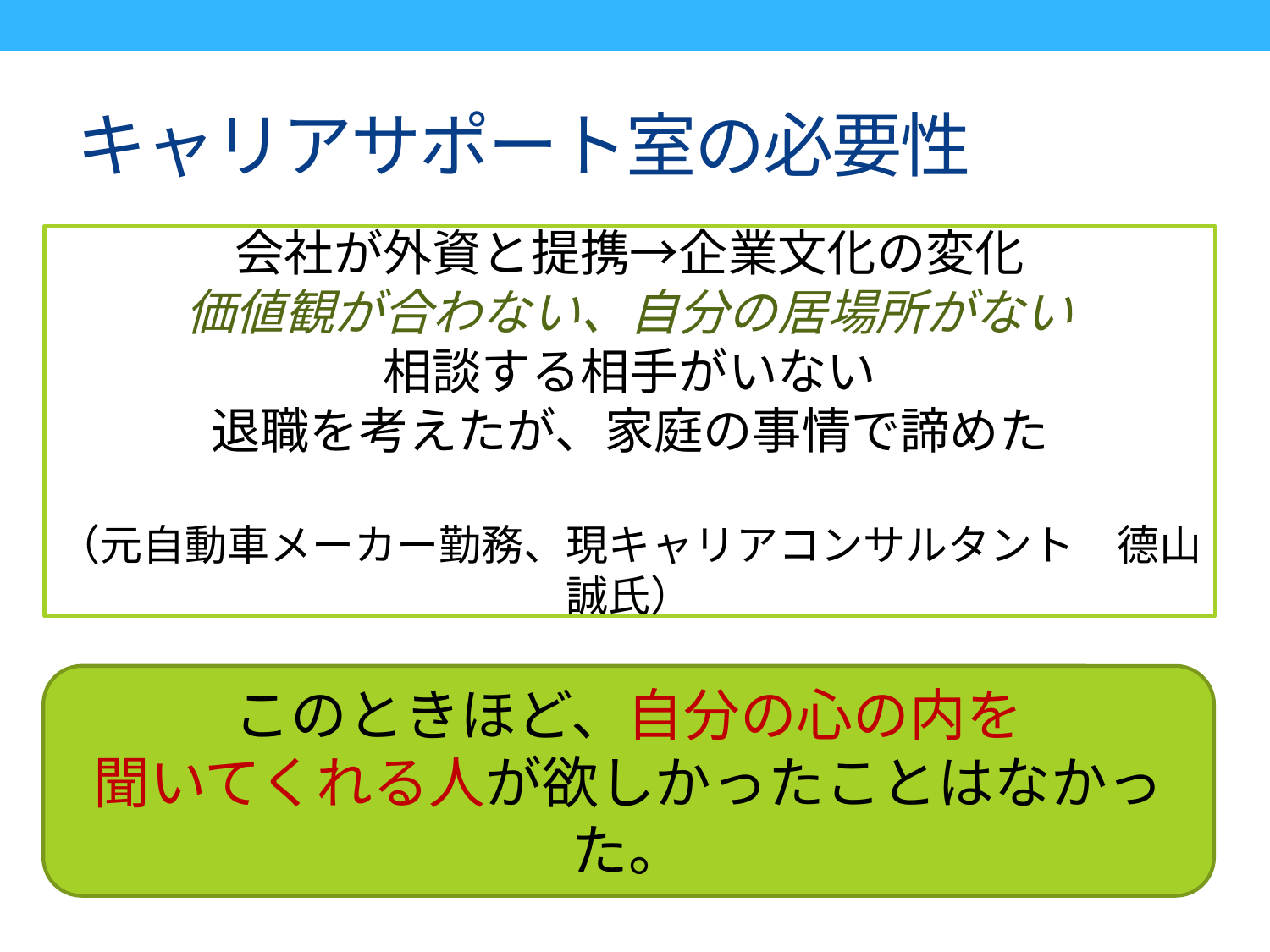

# キャリアサポート室の必要性
会社が外資と提携→企業文化の変化
価値観が合わない、自分の居場所がない
相談する相手がいない
退職を考えたが、家庭の事情で諦めた

（元自動車メーカー勤務、現キャリアコンサルタント　德山誠氏）
このときほど、自分の心の内を
聞いてくれる人が欲しかったことはなかった。